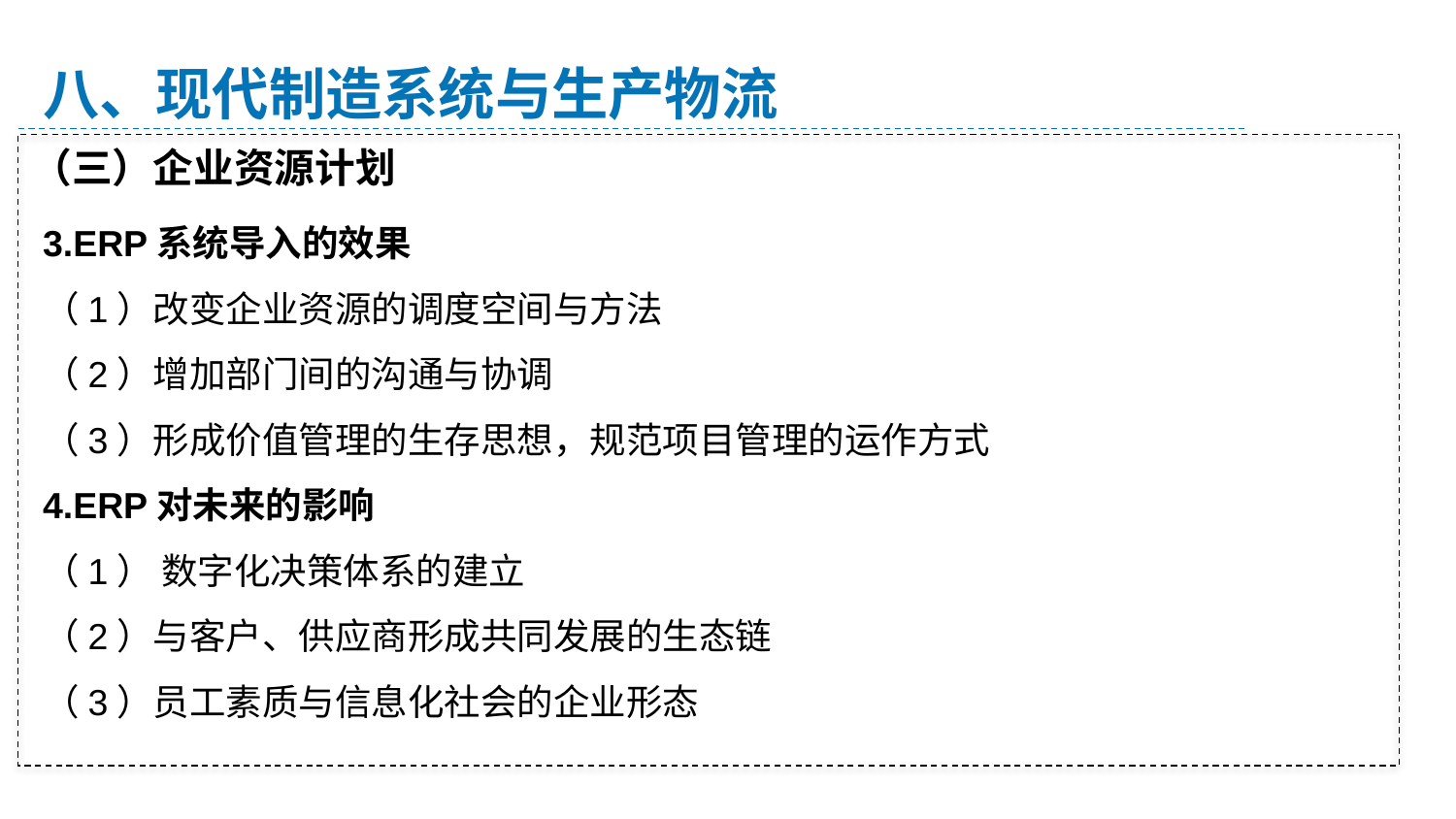

八、现代制造系统与生产物流
（三）企业资源计划

3.ERP系统导入的效果
（1）改变企业资源的调度空间与方法
（2）增加部门间的沟通与协调
（3）形成价值管理的生存思想，规范项目管理的运作方式
4.ERP对未来的影响
（1） 数字化决策体系的建立
（2）与客户、供应商形成共同发展的生态链
（3）员工素质与信息化社会的企业形态